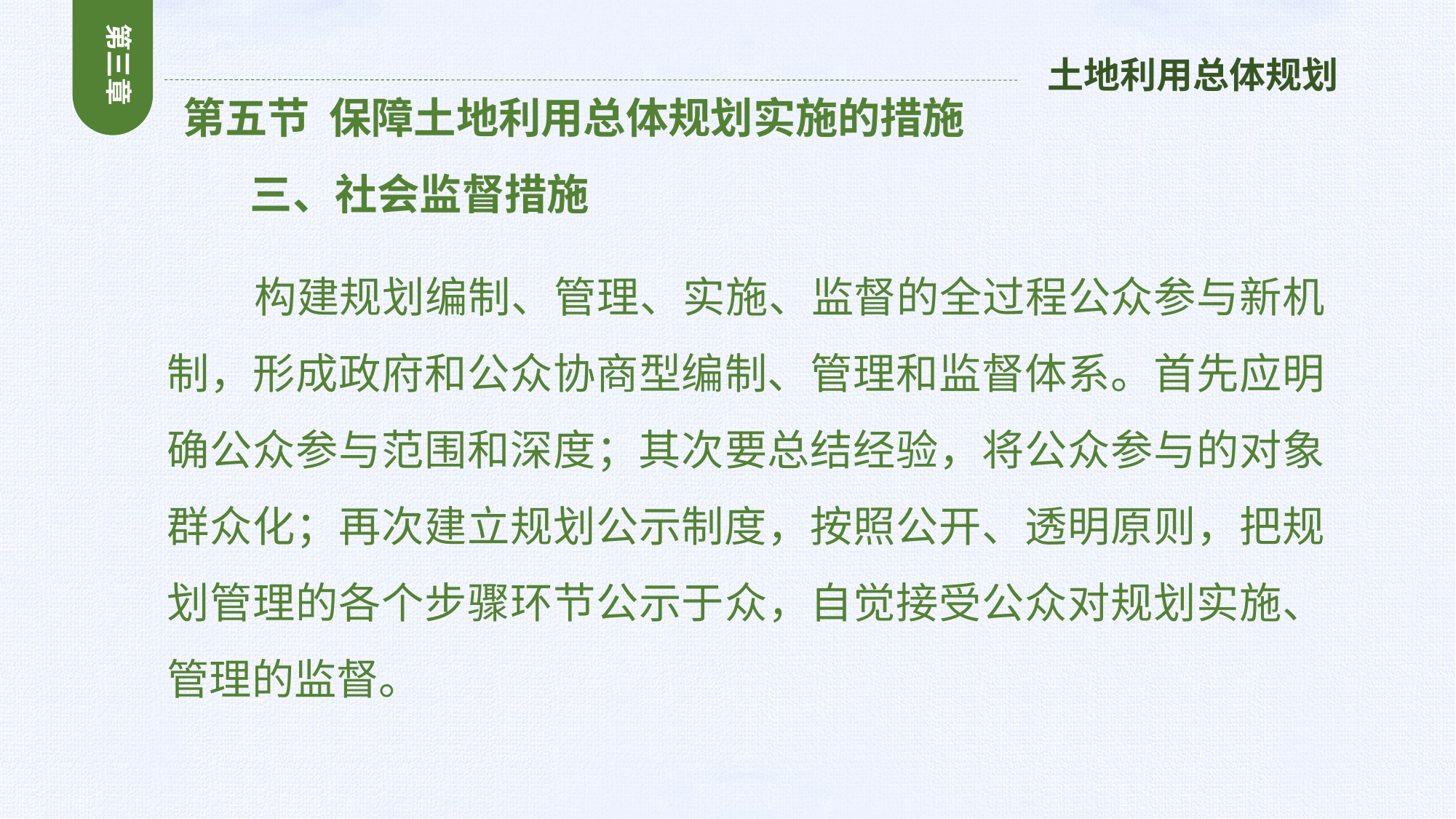

第三章
土地利用总体规划
 第五节  保障土地利用总体规划实施的措施
        三、社会监督措施
        构建规划编制、管理、实施、监督的全过程公众参与新机制，形成政府和公众协商型编制、管理和监督体系。首先应明确公众参与范围和深度；其次要总结经验，将公众参与的对象群众化；再次建立规划公示制度，按照公开、透明原则，把规划管理的各个步骤环节公示于众，自觉接受公众对规划实施、管理的监督。